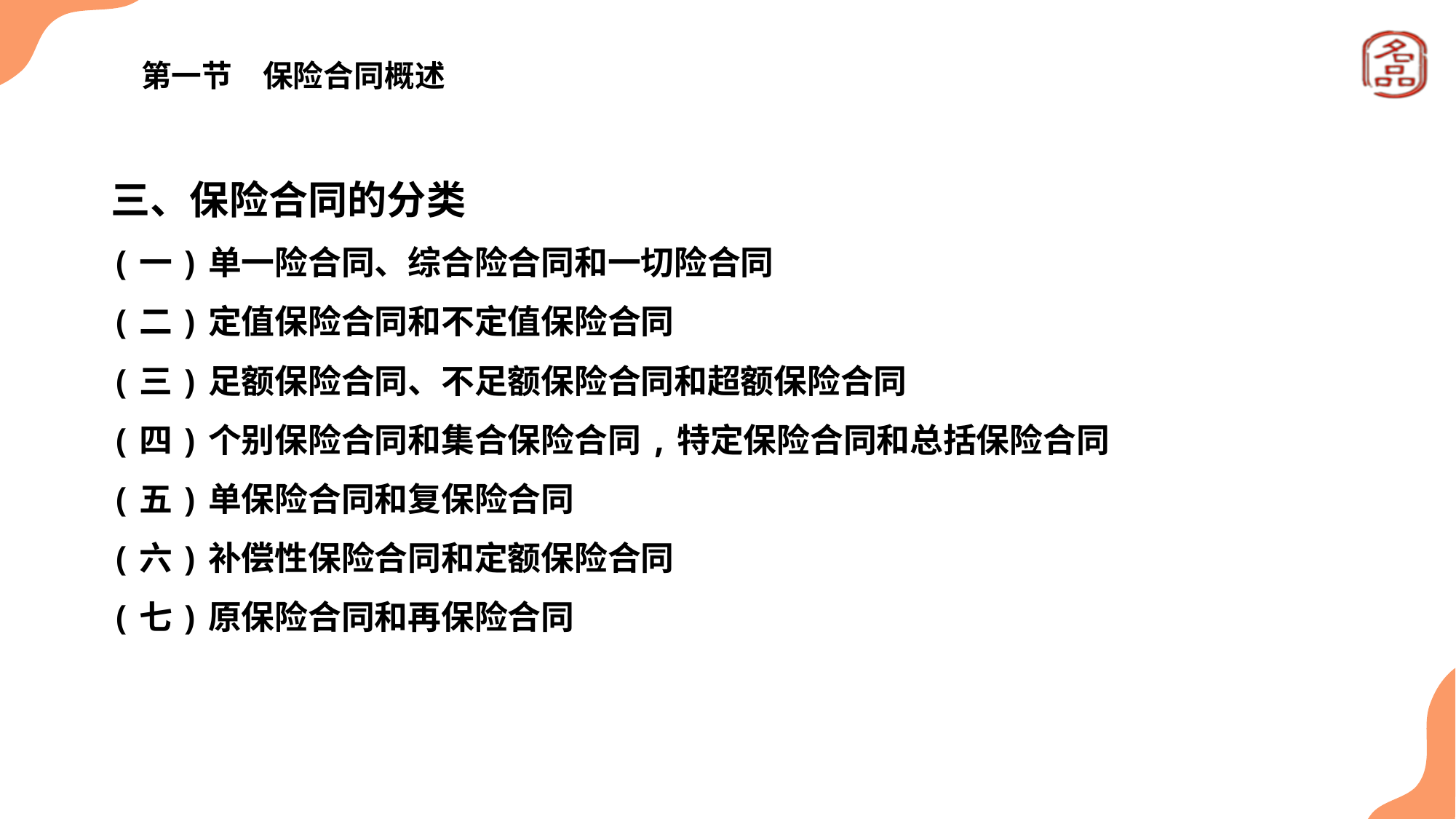

# 第一节　保险合同概述
三、保险合同的分类
(一)单一险合同、综合险合同和一切险合同
(二)定值保险合同和不定值保险合同
(三)足额保险合同、不足额保险合同和超额保险合同
(四)个别保险合同和集合保险合同,特定保险合同和总括保险合同
(五)单保险合同和复保险合同
(六)补偿性保险合同和定额保险合同
(七)原保险合同和再保险合同